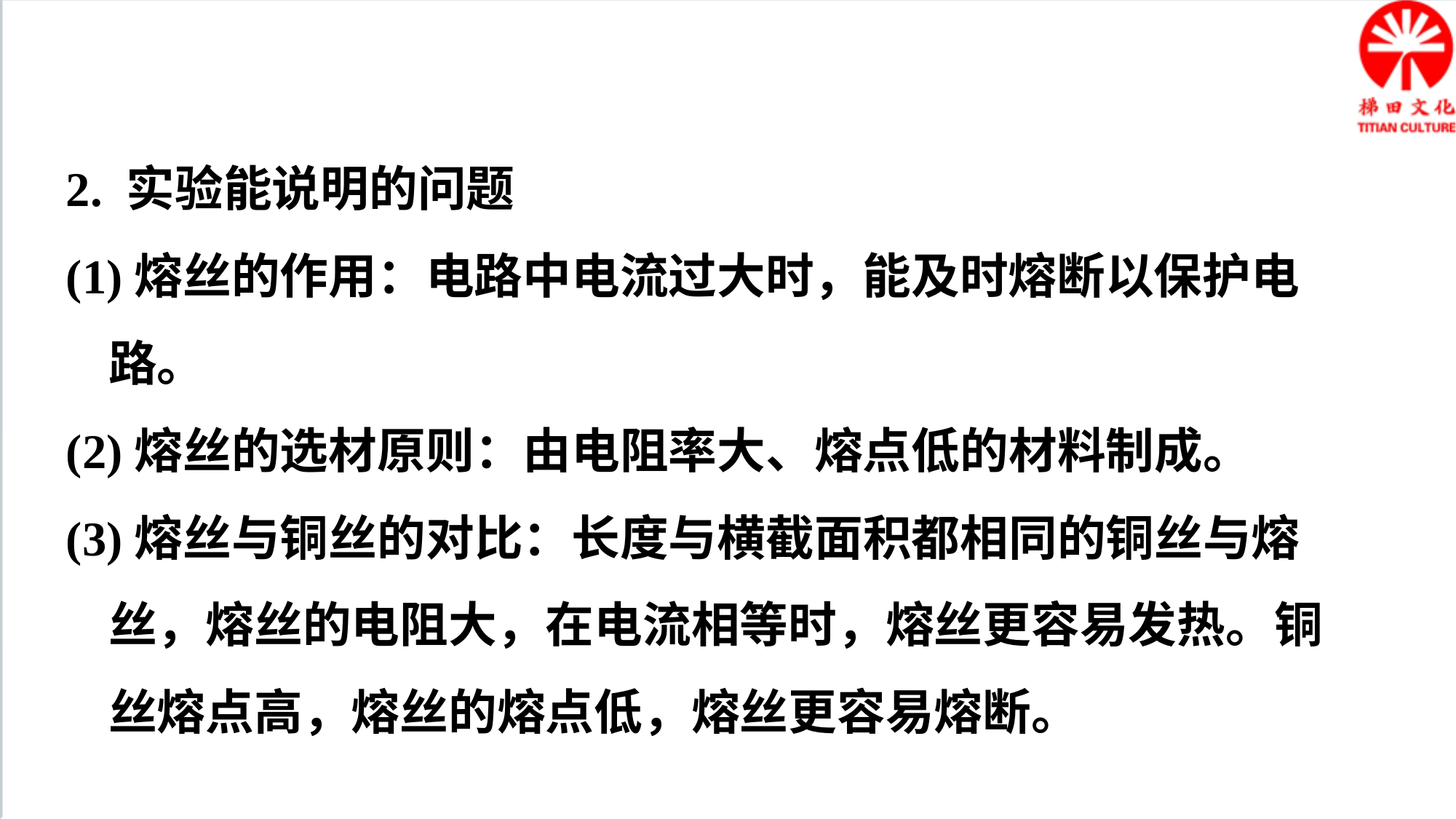

2. 实验能说明的问题
(1)熔丝的作用：电路中电流过大时，能及时熔断以保护电路。
(2)熔丝的选材原则：由电阻率大、熔点低的材料制成。
(3)熔丝与铜丝的对比：长度与横截面积都相同的铜丝与熔丝，熔丝的电阻大，在电流相等时，熔丝更容易发热。铜丝熔点高，熔丝的熔点低，熔丝更容易熔断。